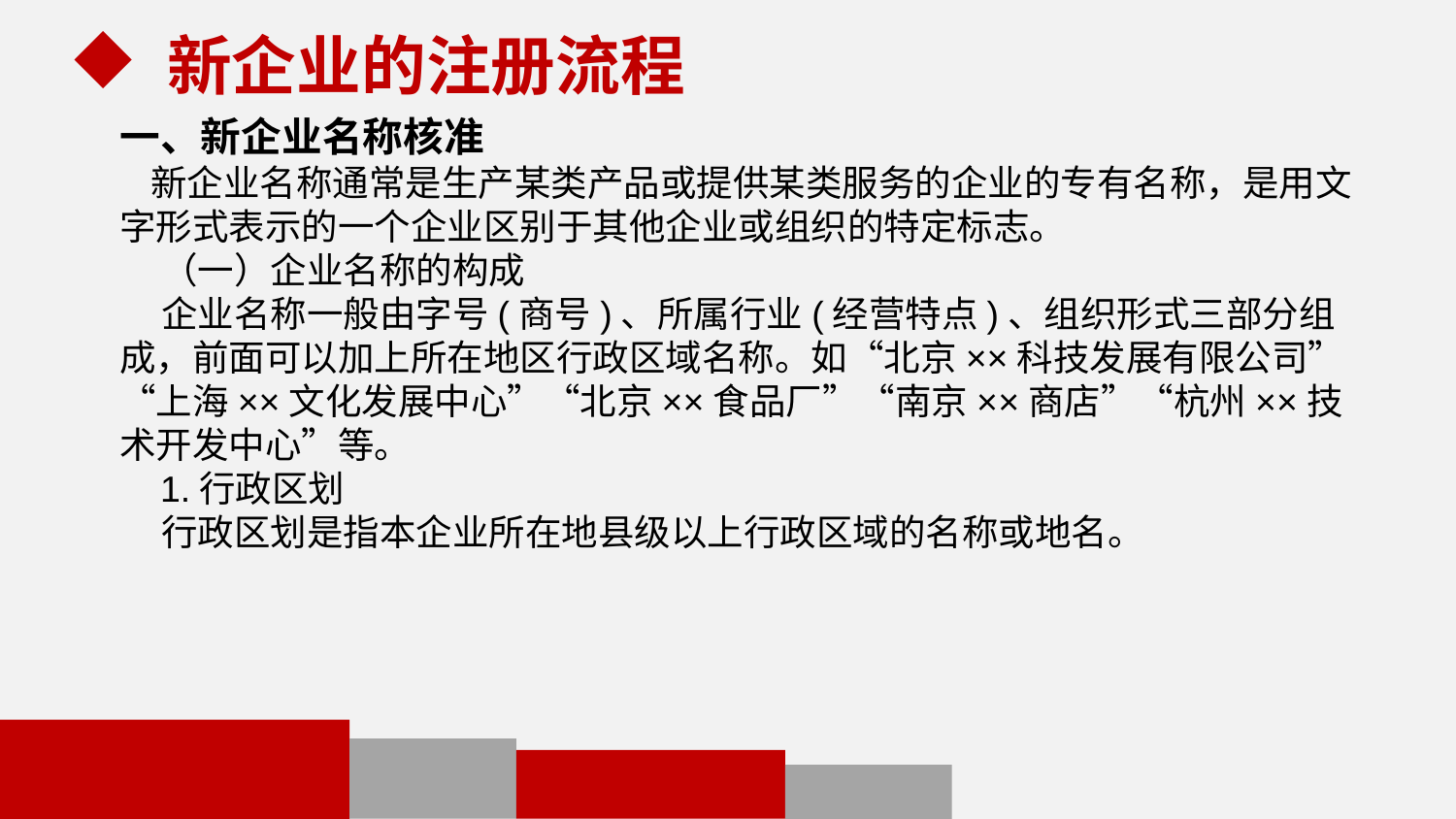

新企业的注册流程
一、新企业名称核准
    新企业名称通常是生产某类产品或提供某类服务的企业的专有名称，是用文字形式表示的一个企业区别于其他企业或组织的特定标志。
    （一）企业名称的构成
    企业名称一般由字号(商号)、所属行业(经营特点)、组织形式三部分组成，前面可以加上所在地区行政区域名称。如“北京××科技发展有限公司”“上海××文化发展中心”“北京××食品厂”“南京××商店”“杭州××技术开发中心”等。
    1.行政区划
    行政区划是指本企业所在地县级以上行政区域的名称或地名。